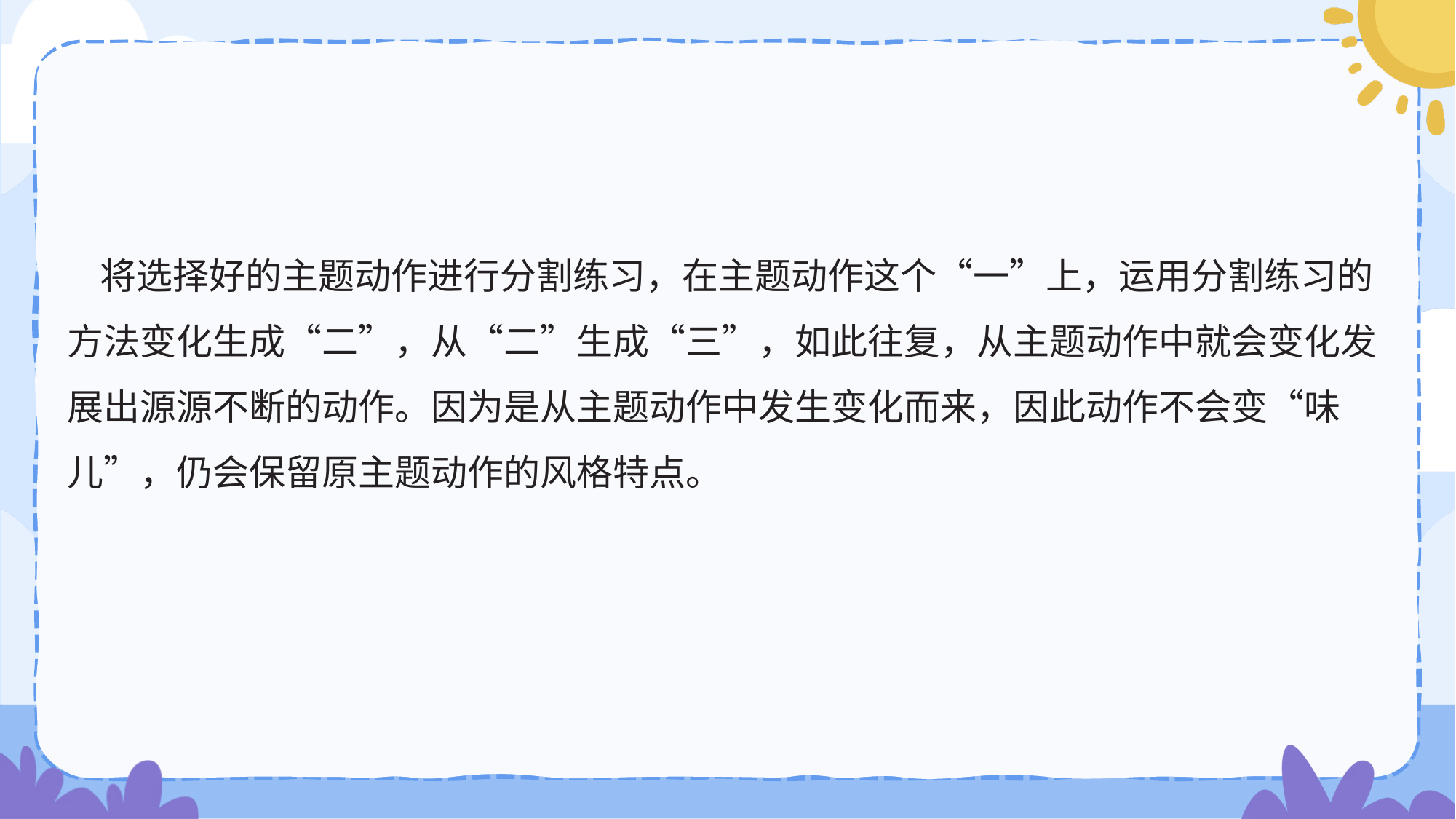

将选择好的主题动作进行分割练习，在主题动作这个“一”上，运用分割练习的方法变化生成“二”，从“二”生成“三”，如此往复，从主题动作中就会变化发展出源源不断的动作。因为是从主题动作中发生变化而来，因此动作不会变“味儿”，仍会保留原主题动作的风格特点。